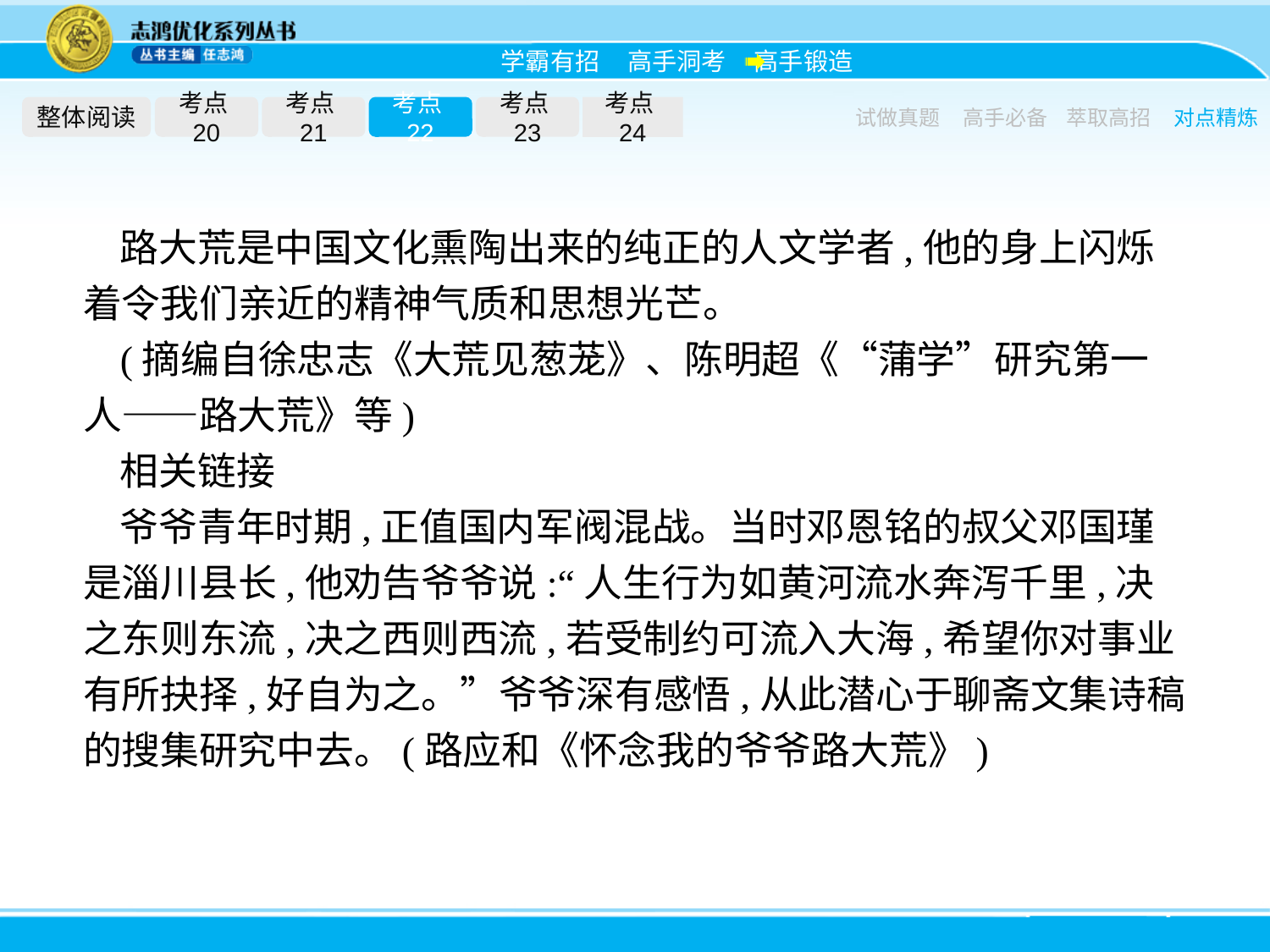

整体阅读
考点20
考点21
考点22
考点23
考点24
试做真题
高手必备
萃取高招
对点精炼
路大荒是中国文化熏陶出来的纯正的人文学者,他的身上闪烁着令我们亲近的精神气质和思想光芒。
(摘编自徐忠志《大荒见葱茏》、陈明超《“蒲学”研究第一人——路大荒》等)
相关链接
爷爷青年时期,正值国内军阀混战。当时邓恩铭的叔父邓国瑾是淄川县长,他劝告爷爷说:“人生行为如黄河流水奔泻千里,决之东则东流,决之西则西流,若受制约可流入大海,希望你对事业有所抉择,好自为之。”爷爷深有感悟,从此潜心于聊斋文集诗稿的搜集研究中去。(路应和《怀念我的爷爷路大荒》)